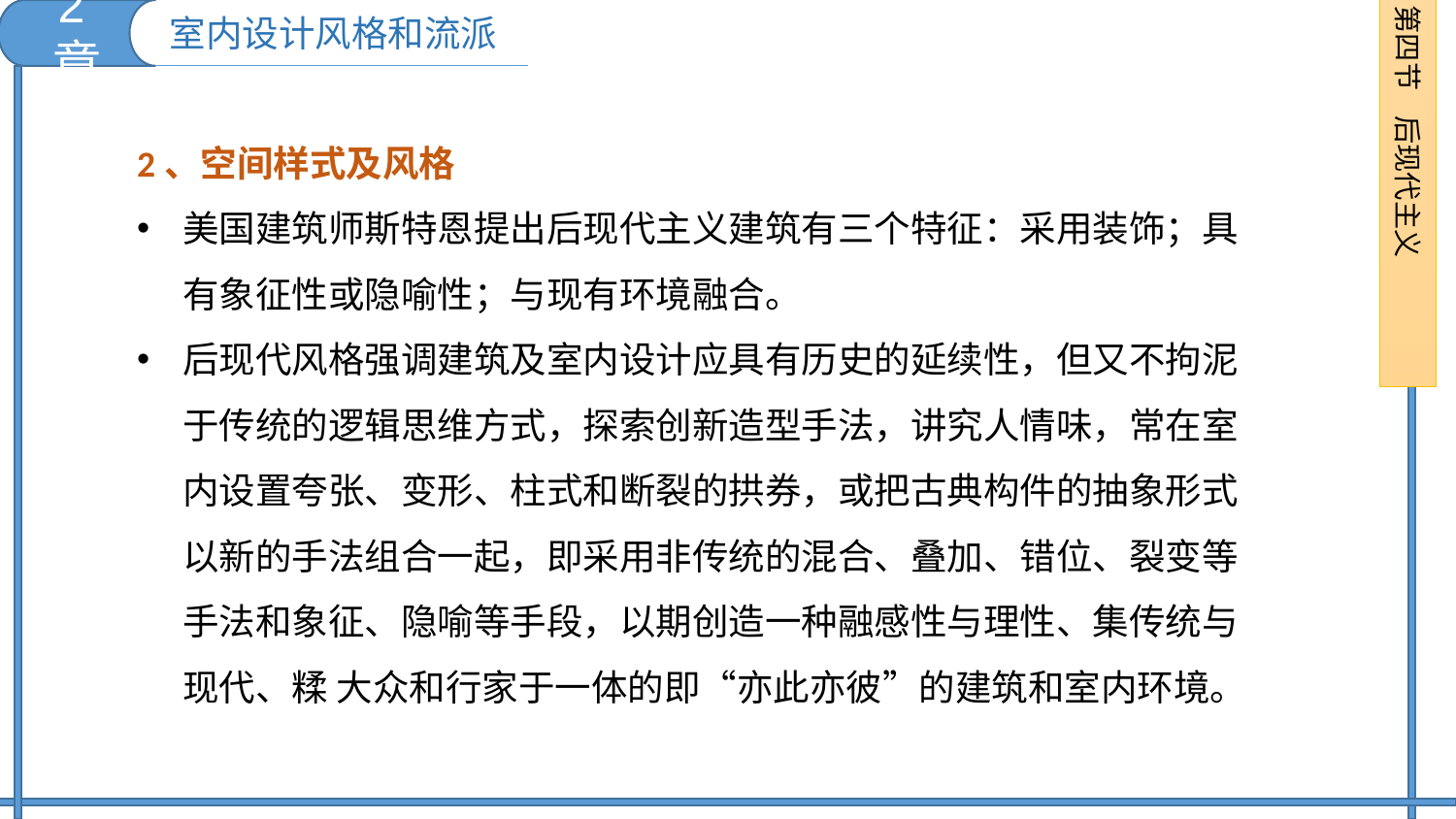

2章
第四节    后现代主义
室内设计风格和流派

2、空间样式及风格
美国建筑师斯特恩提出后现代主义建筑有三个特征：采用装饰；具有象征性或隐喻性；与现有环境融合。
后现代风格强调建筑及室内设计应具有历史的延续性，但又不拘泥于传统的逻辑思维方式，探索创新造型手法，讲究人情味，常在室内设置夸张、变形、柱式和断裂的拱券，或把古典构件的抽象形式以新的手法组合一起，即采用非传统的混合、叠加、错位、裂变等手法和象征、隐喻等手段，以期创造一种融感性与理性、集传统与现代、糅 大众和行家于一体的即“亦此亦彼”的建筑和室内环境。